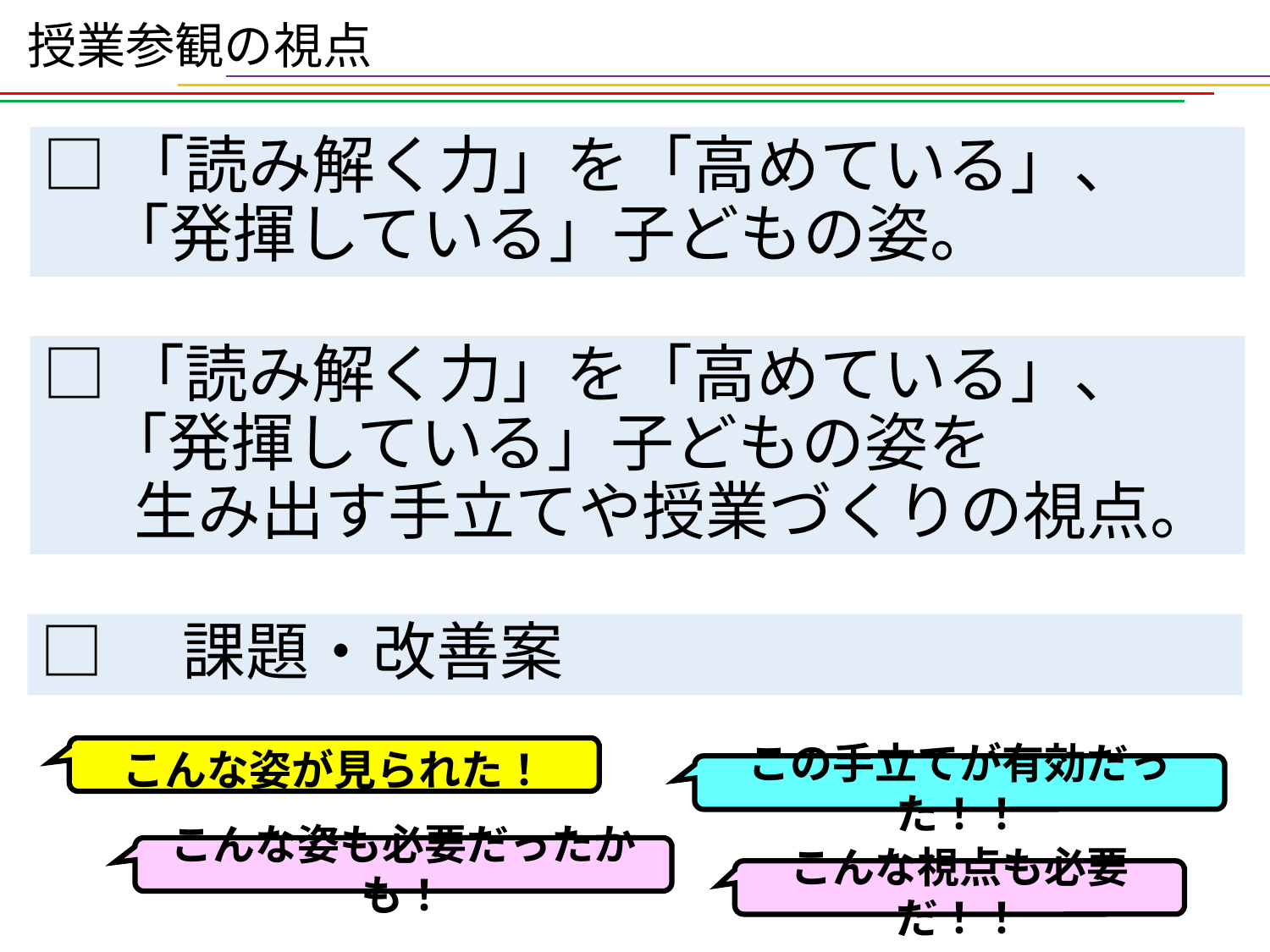

授業参観の視点
□「読み解く力」を「高めている」、
　「発揮している」子どもの姿。
□「読み解く力」を「高めている」、　「発揮している」子どもの姿を
　  生み出す手立てや授業づくりの視点。
□　課題・改善案
こんな姿が見られた！
この手立てが有効だった！！
こんな姿も必要だったかも！
こんな視点も必要だ！！